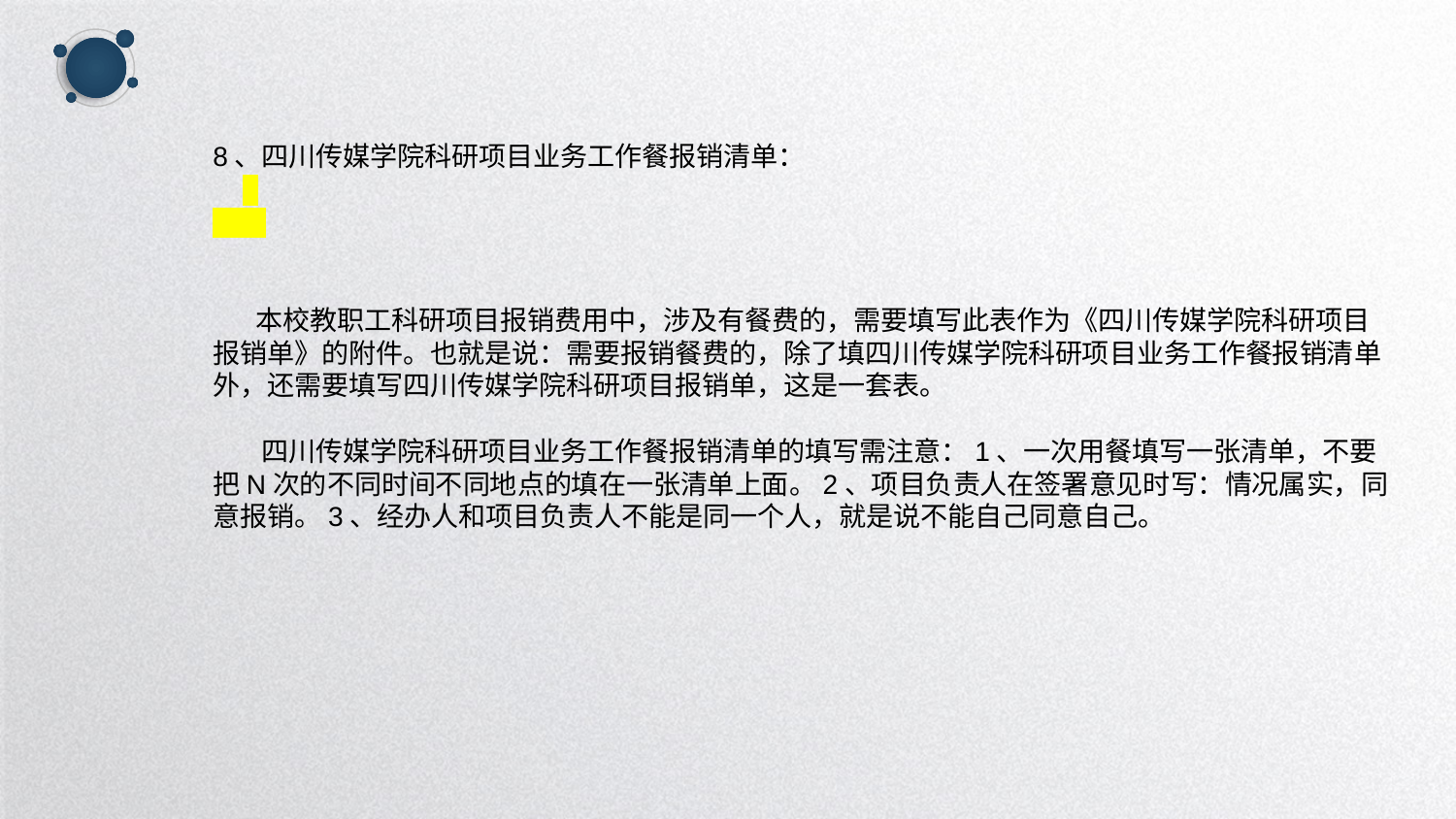

8、四川传媒学院科研项目业务工作餐报销清单：

      本校教职工科研项目报销费用中，涉及有餐费的，需要填写此表作为《四川传媒学院科研项目报销单》的附件。也就是说：需要报销餐费的，除了填四川传媒学院科研项目业务工作餐报销清单外，还需要填写四川传媒学院科研项目报销单，这是一套表。

       四川传媒学院科研项目业务工作餐报销清单的填写需注意：1、一次用餐填写一张清单，不要把N次的不同时间不同地点的填在一张清单上面。2、项目负责人在签署意见时写：情况属实，同意报销。3、经办人和项目负责人不能是同一个人，就是说不能自己同意自己。